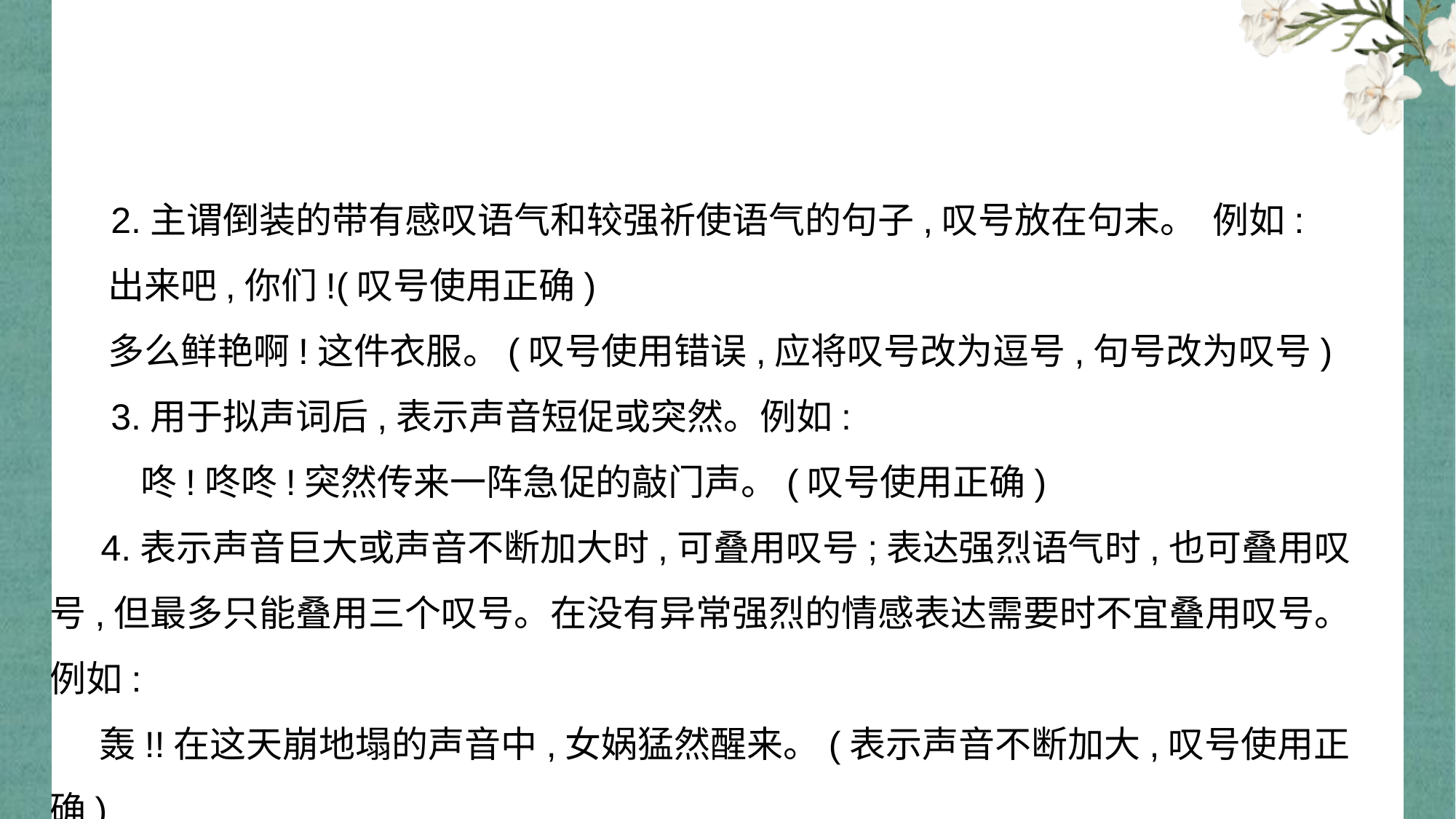

2.主谓倒装的带有感叹语气和较强祈使语气的句子,叹号放在句末。  例如:
      出来吧,你们!(叹号使用正确)
      多么鲜艳啊!这件衣服。(叹号使用错误,应将叹号改为逗号,句号改为叹号)
      3.用于拟声词后,表示声音短促或突然。例如:
          咚!咚咚!突然传来一阵急促的敲门声。(叹号使用正确)
     4.表示声音巨大或声音不断加大时,可叠用叹号;表达强烈语气时,也可叠用叹号,但最多只能叠用三个叹号。在没有异常强烈的情感表达需要时不宜叠用叹号。例如:
     轰!!在这天崩地塌的声音中,女娲猛然醒来。(表示声音不断加大,叹号使用正确)
   我要揭露!我要控诉!!我要以死抗争!!!(语气坚决、强烈,叹号使用正确)